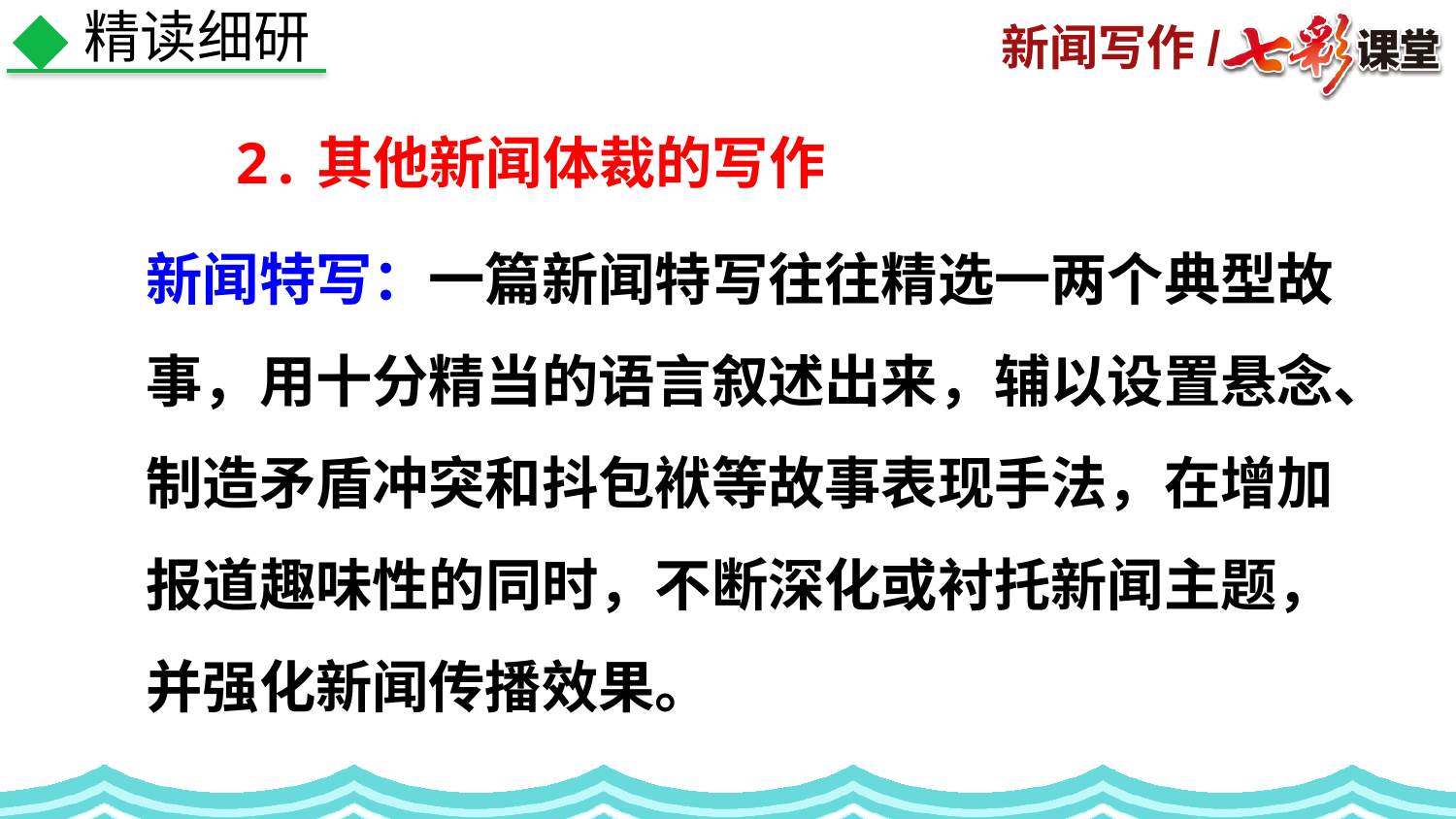

精读细研

2.其他新闻体裁的写作
新闻特写：一篇新闻特写往往精选一两个典型故事，用十分精当的语言叙述出来，辅以设置悬念、制造矛盾冲突和抖包袱等故事表现手法，在增加报道趣味性的同时，不断深化或衬托新闻主题，并强化新闻传播效果。